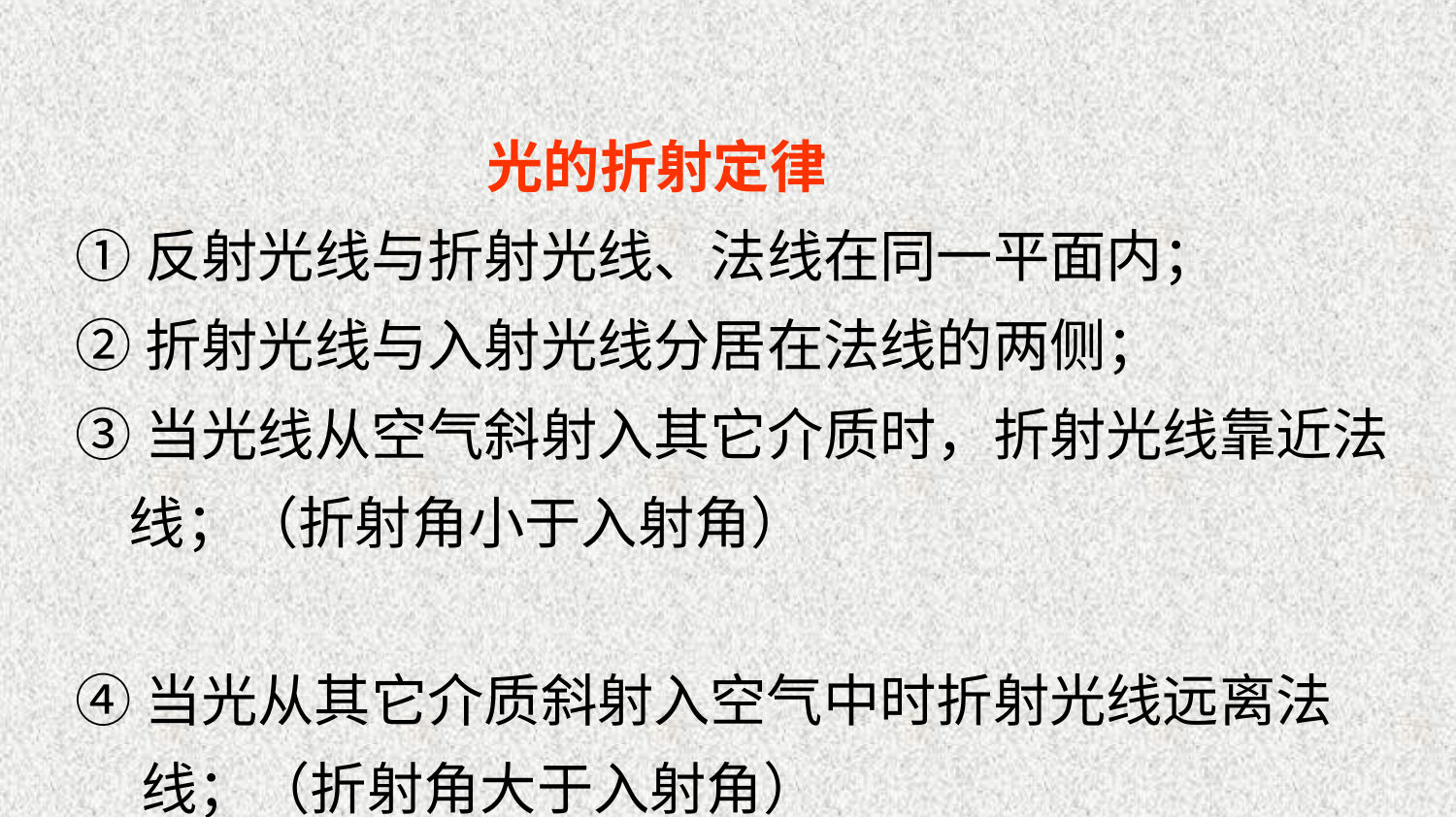

光的折射定律
①反射光线与折射光线、法线在同一平面内；
②折射光线与入射光线分居在法线的两侧；
③当光线从空气斜射入其它介质时，折射光线靠近法线；（折射角小于入射角）
④当光从其它介质斜射入空气中时折射光线远离法线；（折射角大于入射角）